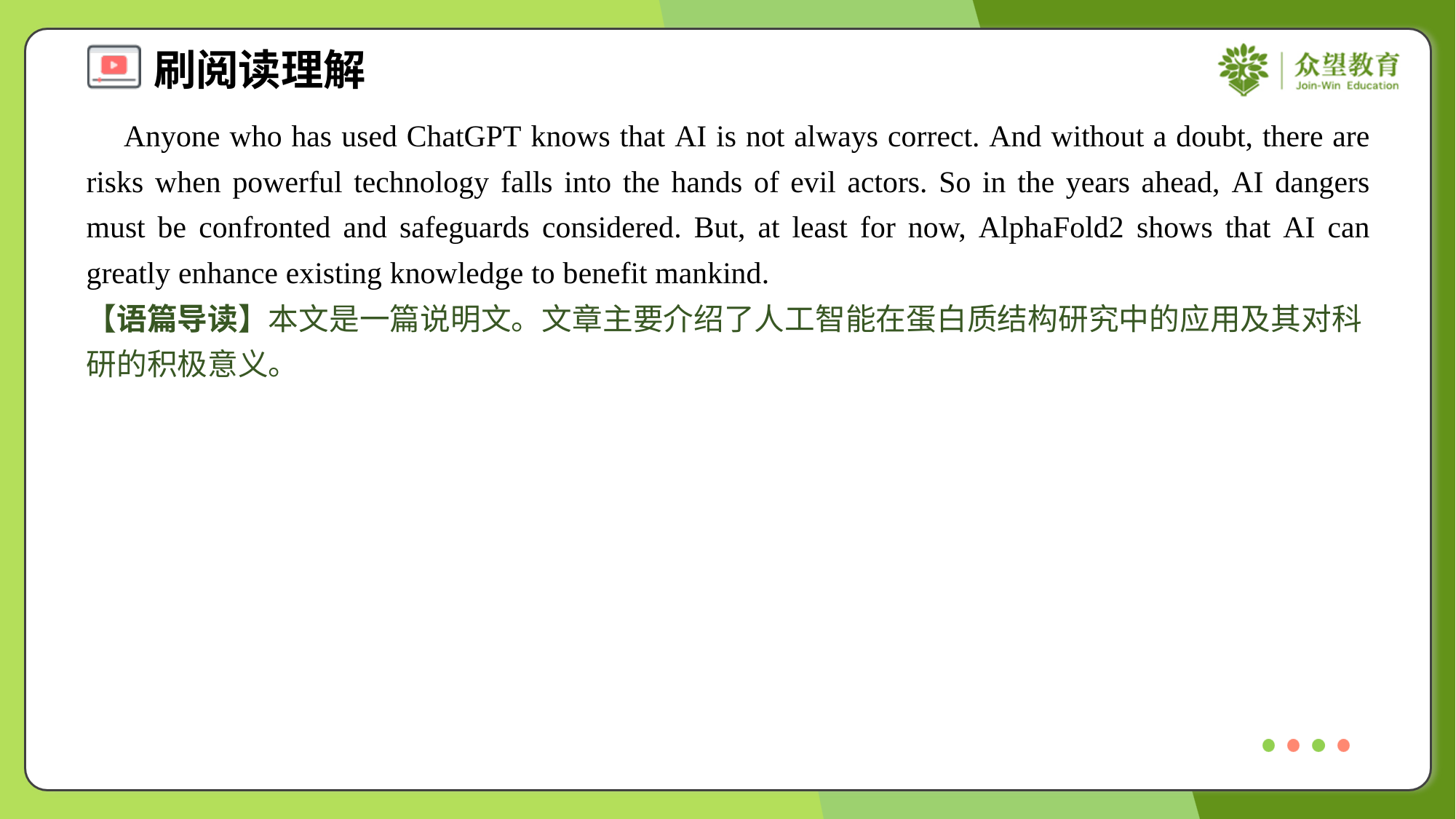

Anyone who has used ChatGPT knows that AI is not always correct. And without a doubt, there are risks when powerful technology falls into the hands of evil actors. So in the years ahead, AI dangers must be confronted and safeguards considered. But, at least for now, AlphaFold2 shows that AI can greatly enhance existing knowledge to benefit mankind.
【语篇导读】本文是一篇说明文。文章主要介绍了人工智能在蛋白质结构研究中的应用及其对科研的积极意义。